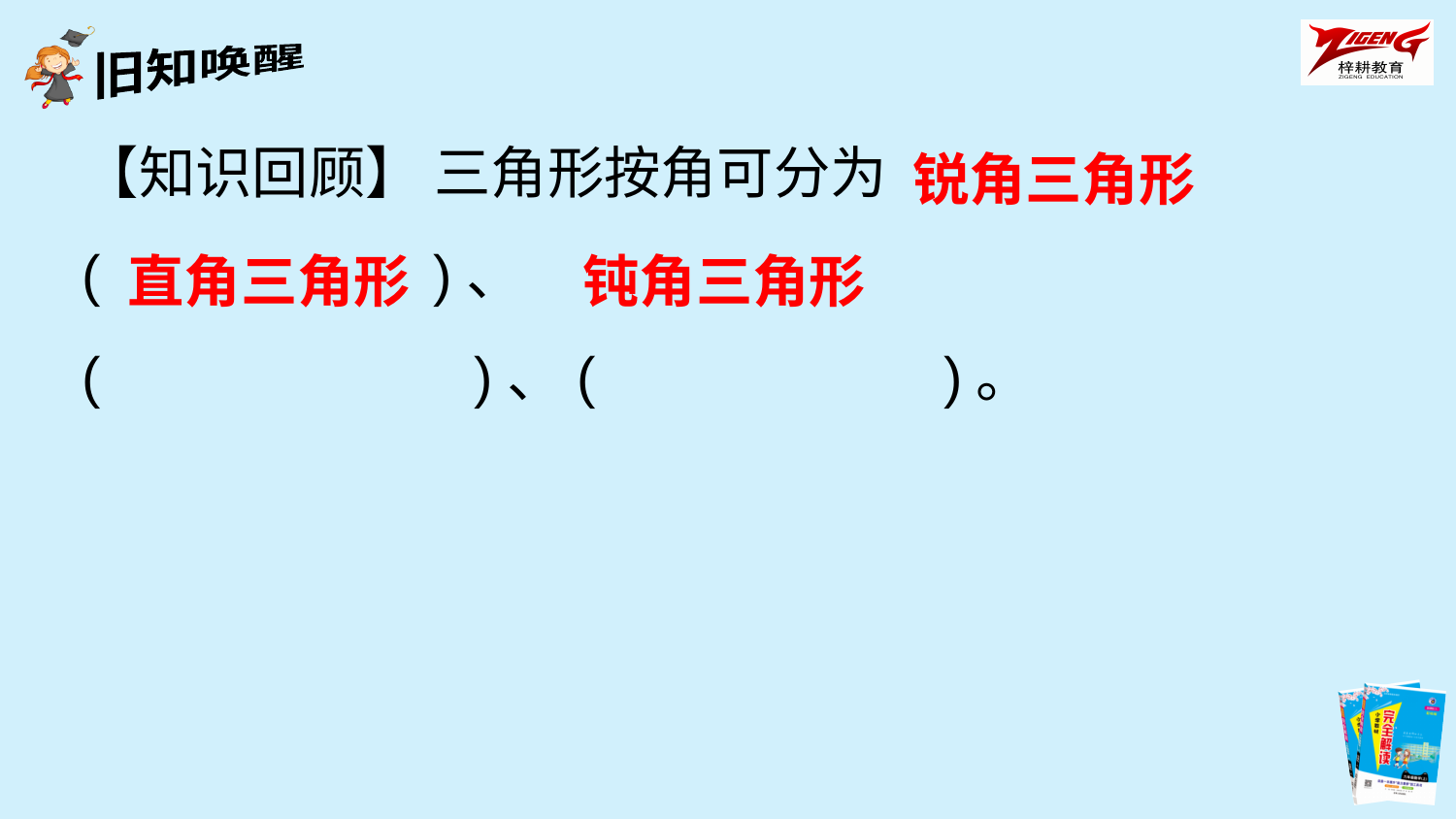

【知识回顾】 三角形按角可分为(     　　　　)、
(　　　　　     )、(　　　   　　)。
锐角三角形
直角三角形
钝角三角形